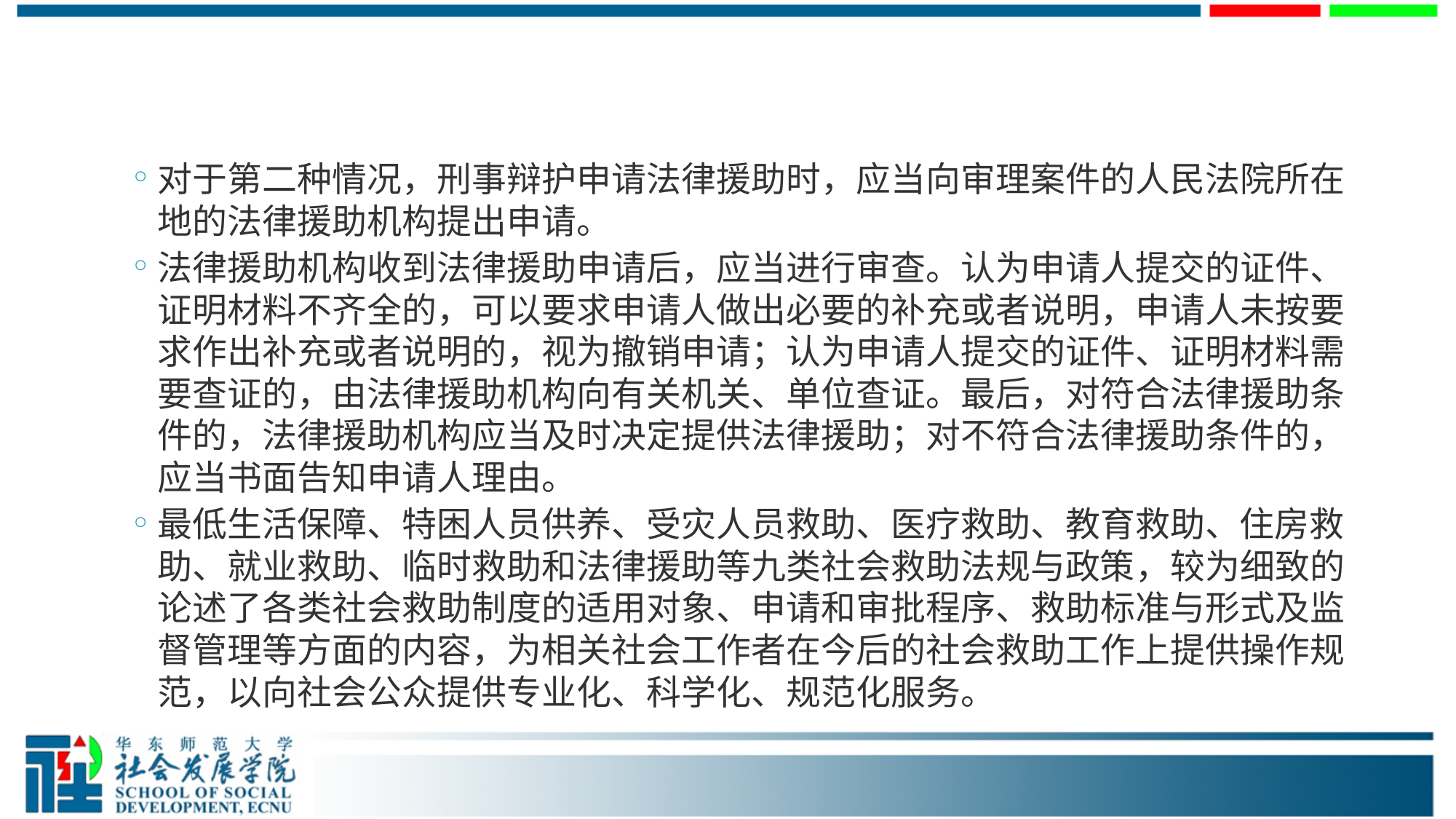

#
对于第二种情况，刑事辩护申请法律援助时，应当向审理案件的人民法院所在地的法律援助机构提出申请。
法律援助机构收到法律援助申请后，应当进行审查。认为申请人提交的证件、证明材料不齐全的，可以要求申请人做出必要的补充或者说明，申请人未按要求作出补充或者说明的，视为撤销申请；认为申请人提交的证件、证明材料需要查证的，由法律援助机构向有关机关、单位查证。最后，对符合法律援助条件的，法律援助机构应当及时决定提供法律援助；对不符合法律援助条件的，应当书面告知申请人理由。
最低生活保障、特困人员供养、受灾人员救助、医疗救助、教育救助、住房救助、就业救助、临时救助和法律援助等九类社会救助法规与政策，较为细致的论述了各类社会救助制度的适用对象、申请和审批程序、救助标准与形式及监督管理等方面的内容，为相关社会工作者在今后的社会救助工作上提供操作规范，以向社会公众提供专业化、科学化、规范化服务。